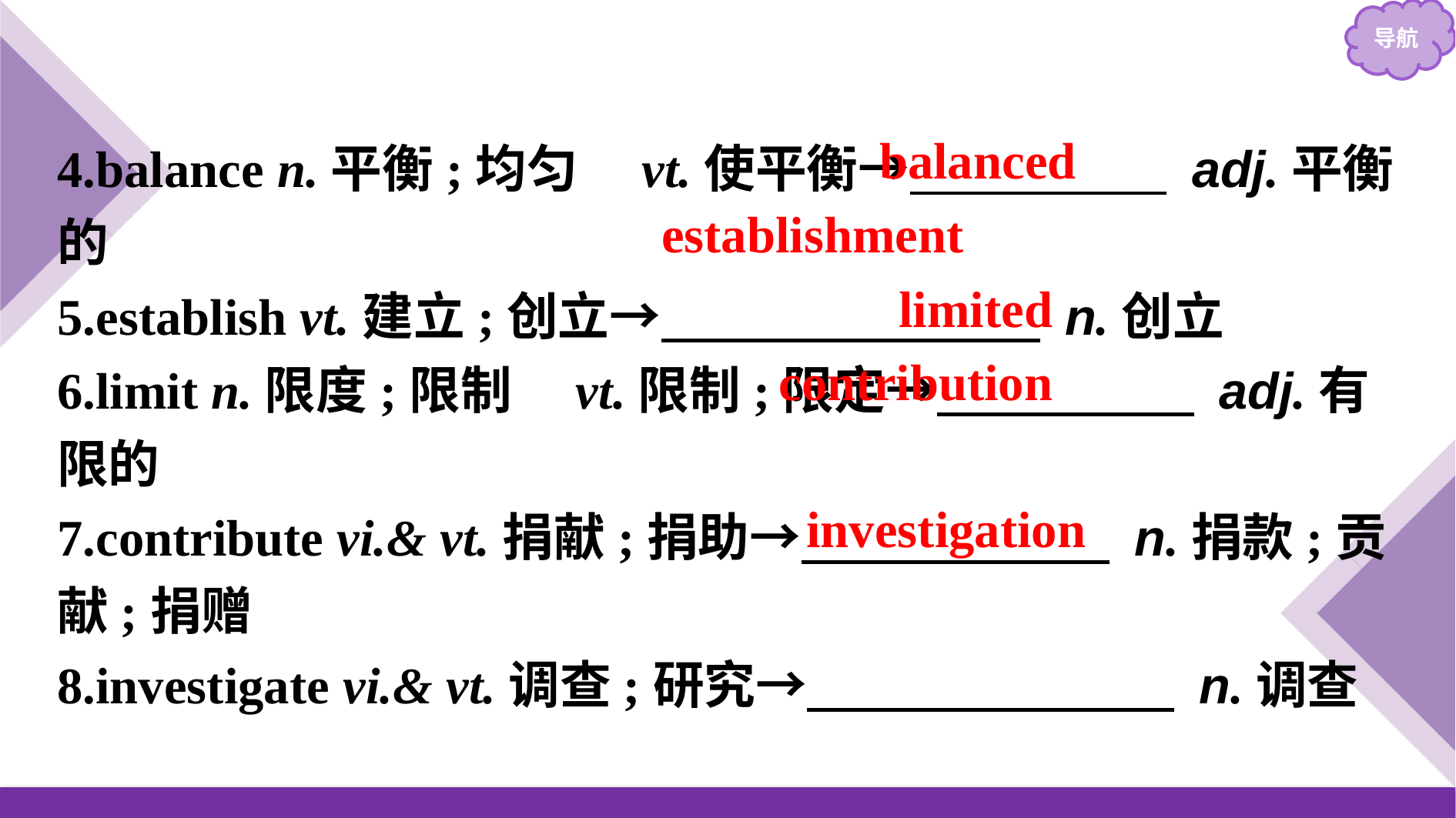

4.balance n.平衡;均匀　vt.使平衡→　　　　　 adj.平衡的
5.establish vt.建立;创立→　　　      　　　 n.创立
6.limit n.限度;限制　vt.限制;限定→　　　　　 adj.有限的
7.contribute vi.& vt.捐献;捐助→　　　　　　 n.捐款;贡献;捐赠
8.investigate vi.& vt.调查;研究→　　　　　     　 n.调查
balanced
establishment
limited
contribution
investigation